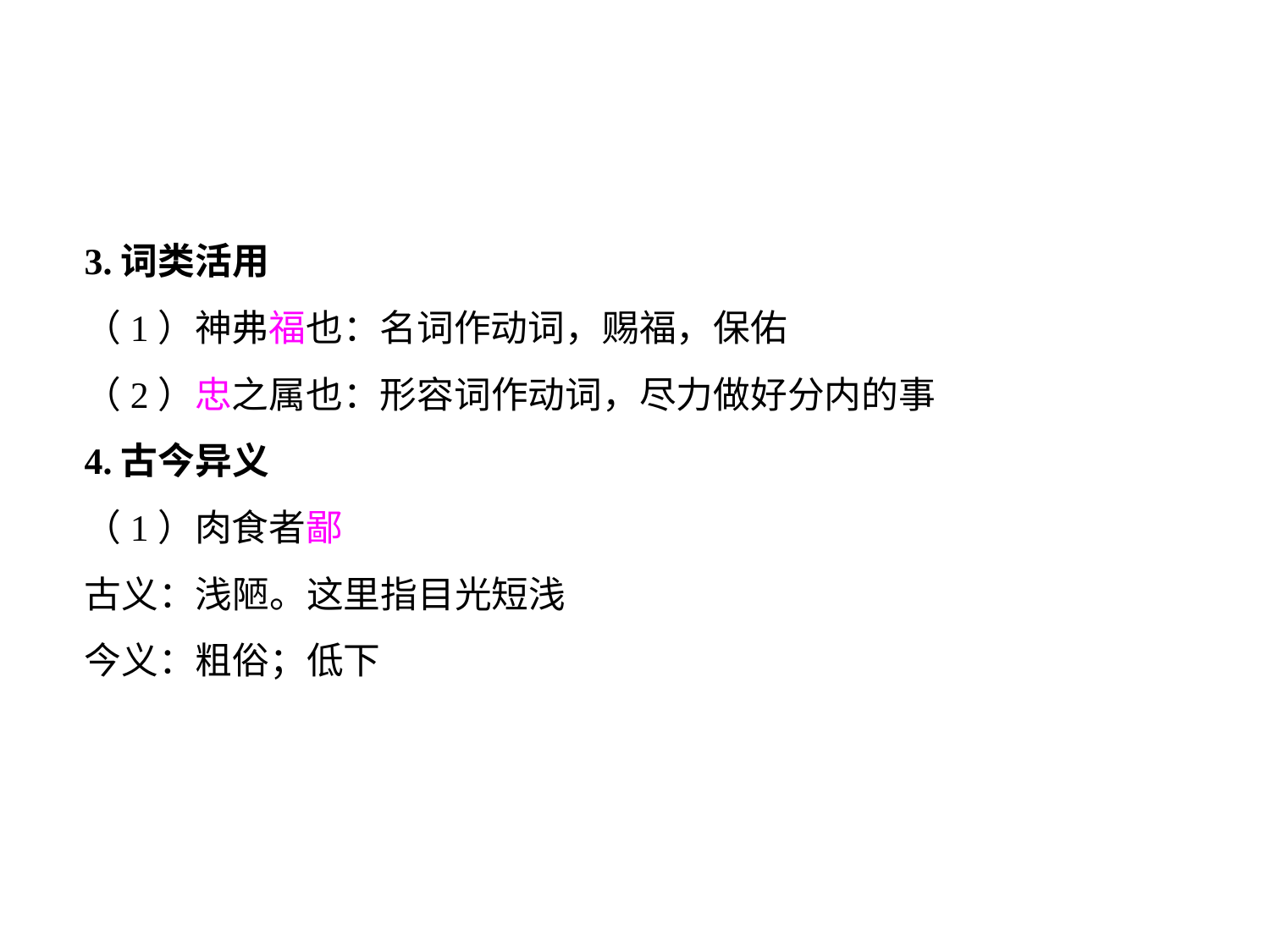

3.词类活用
（1）神弗福也：名词作动词，赐福，保佑
（2）忠之属也：形容词作动词，尽力做好分内的事
4.古今异义
（1）肉食者鄙
古义：浅陋。这里指目光短浅
今义：粗俗；低下